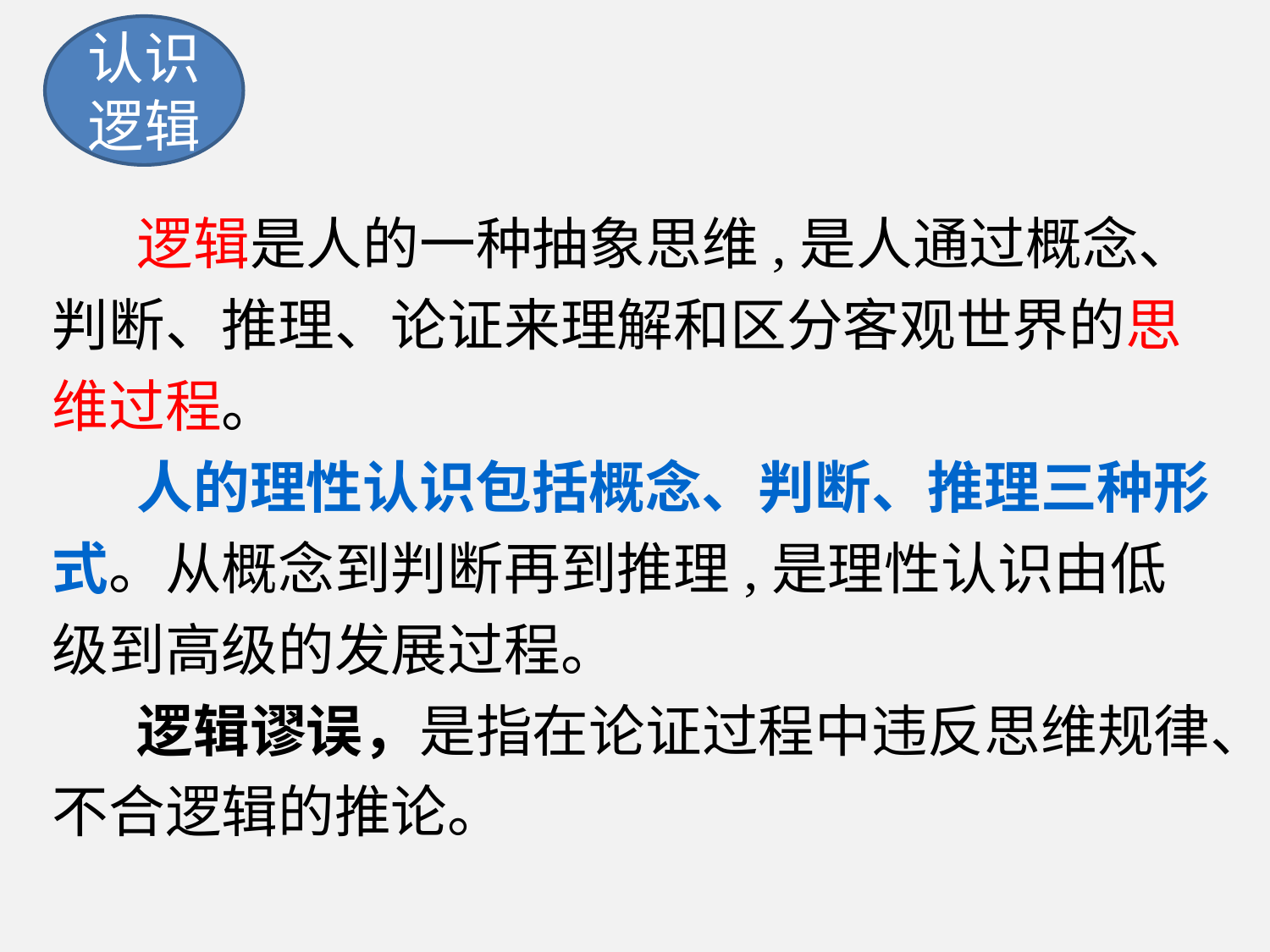

认识逻辑
逻辑是人的一种抽象思维,是人通过概念、判断、推理、论证来理解和区分客观世界的思维过程。
人的理性认识包括概念、判断、推理三种形式。从概念到判断再到推理,是理性认识由低级到高级的发展过程。
逻辑谬误，是指在论证过程中违反思维规律、不合逻辑的推论。